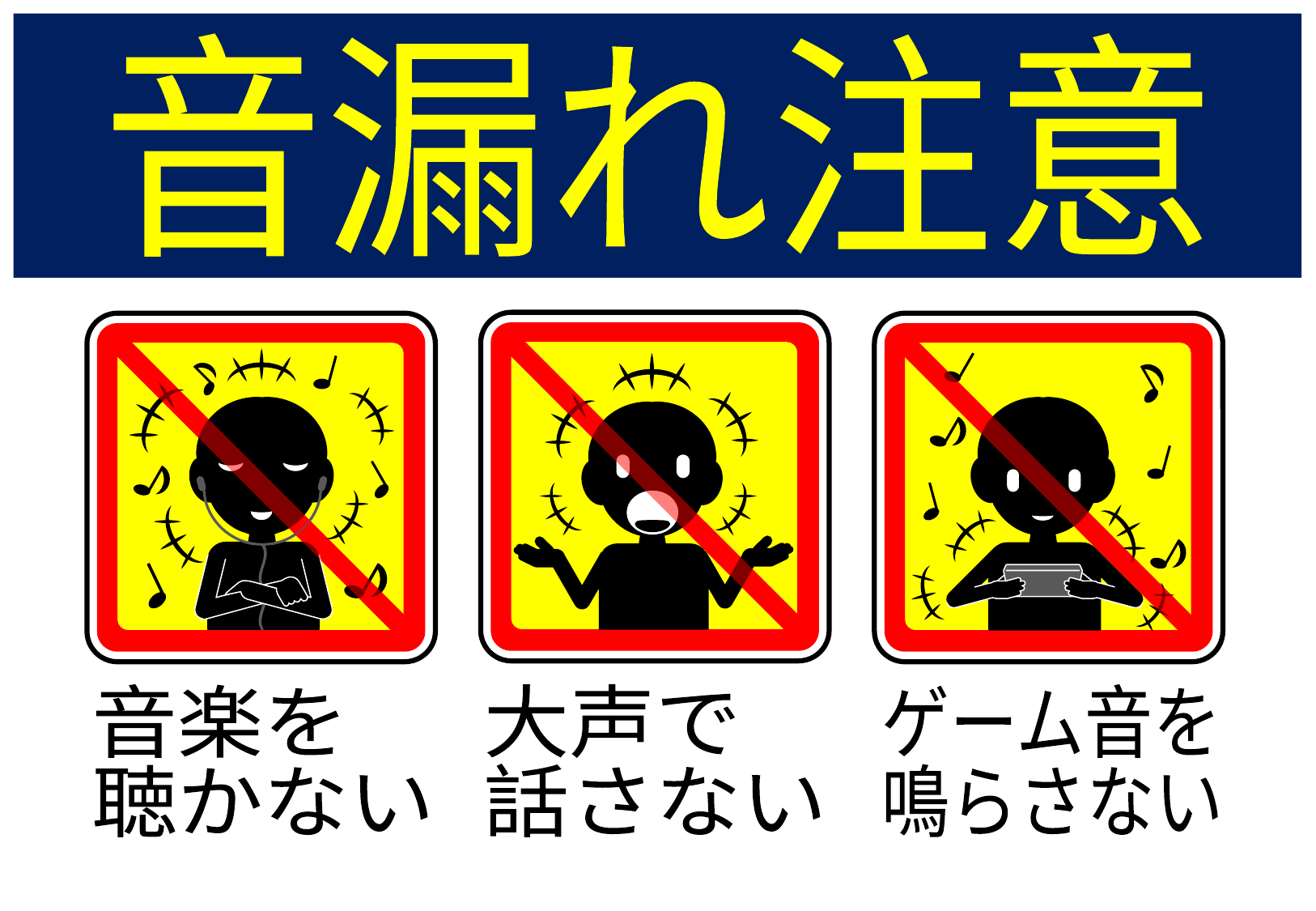

音漏れ注意

音楽を
聴かない
大声で
話さない
ゲーム音を
鳴らさない